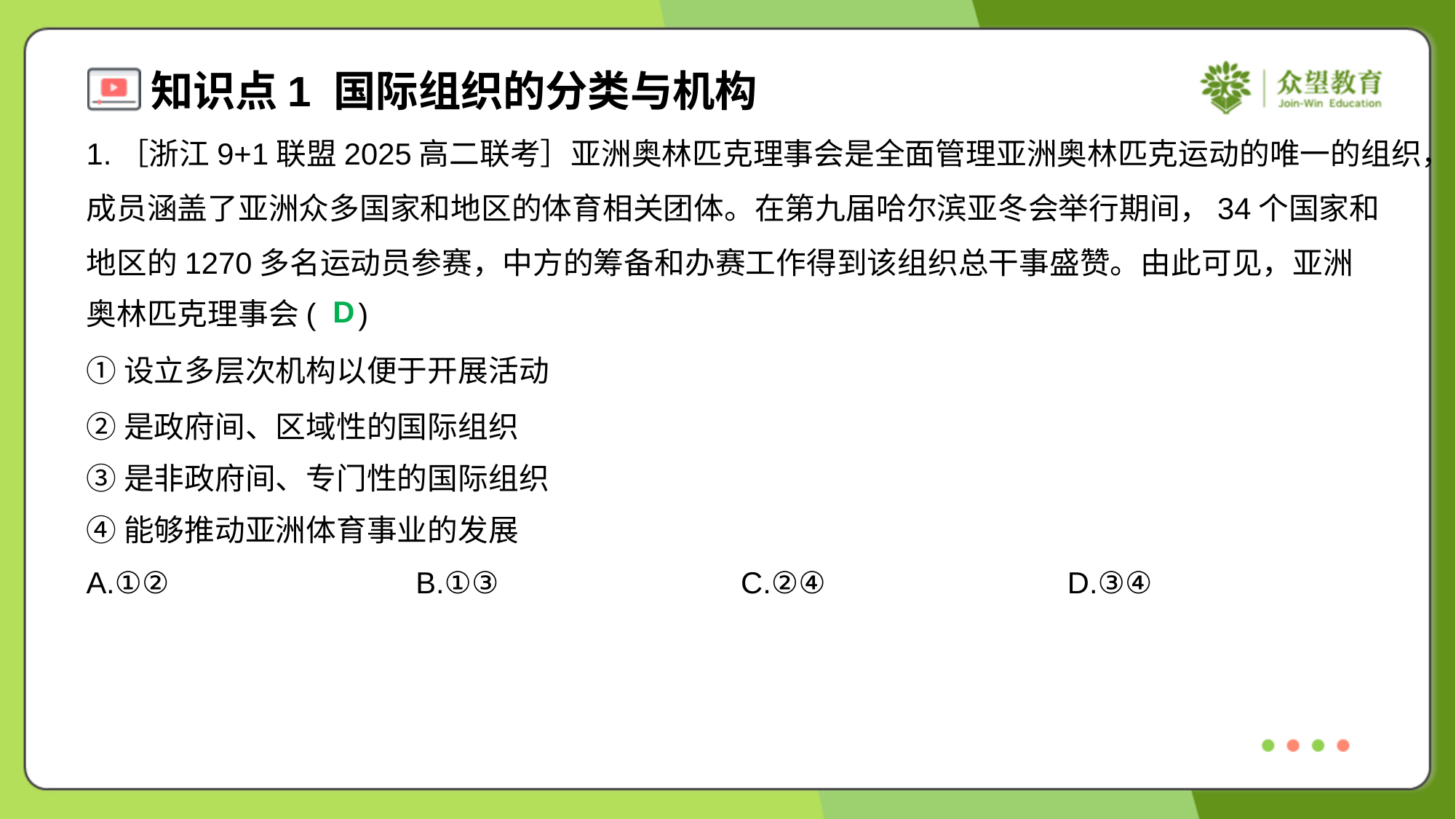

1.［浙江9+1联盟2025高二联考］亚洲奥林匹克理事会是全面管理亚洲奥林匹克运动的唯一的组织，
成员涵盖了亚洲众多国家和地区的体育相关团体。在第九届哈尔滨亚冬会举行期间，34个国家和
地区的1270多名运动员参赛，中方的筹备和办赛工作得到该组织总干事盛赞。由此可见，亚洲
奥林匹克理事会(     )
D
①设立多层次机构以便于开展活动
②是政府间、区域性的国际组织
③是非政府间、专门性的国际组织
④能够推动亚洲体育事业的发展
A.①②	B.①③	C.②④	D.③④